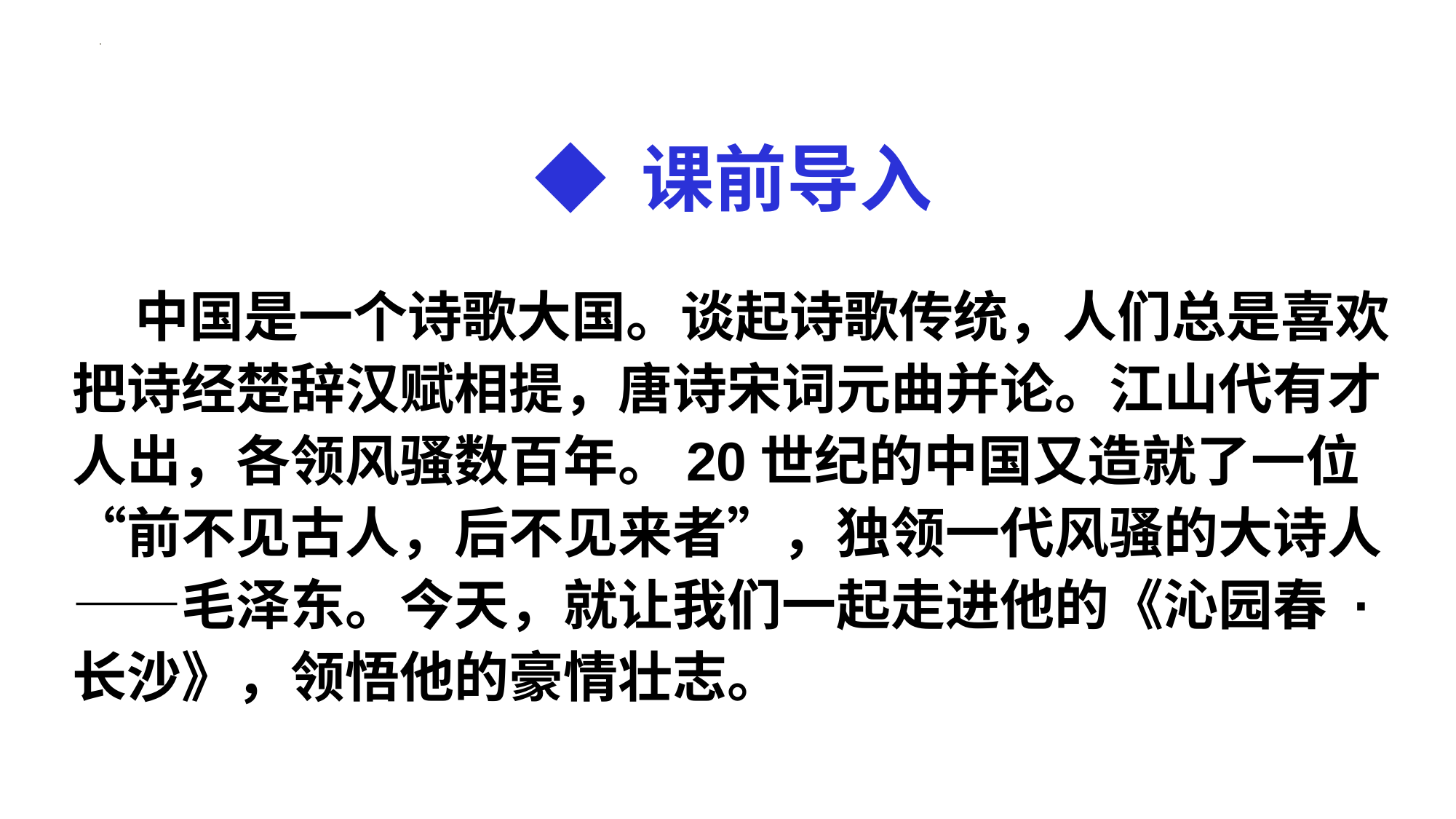

◆ 课前导入
    中国是一个诗歌大国。谈起诗歌传统，人们总是喜欢把诗经楚辞汉赋相提，唐诗宋词元曲并论。江山代有才人出，各领风骚数百年。20世纪的中国又造就了一位“前不见古人，后不见来者”，独领一代风骚的大诗人——毛泽东。今天，就让我们一起走进他的《沁园春 · 长沙》，领悟他的豪情壮志。